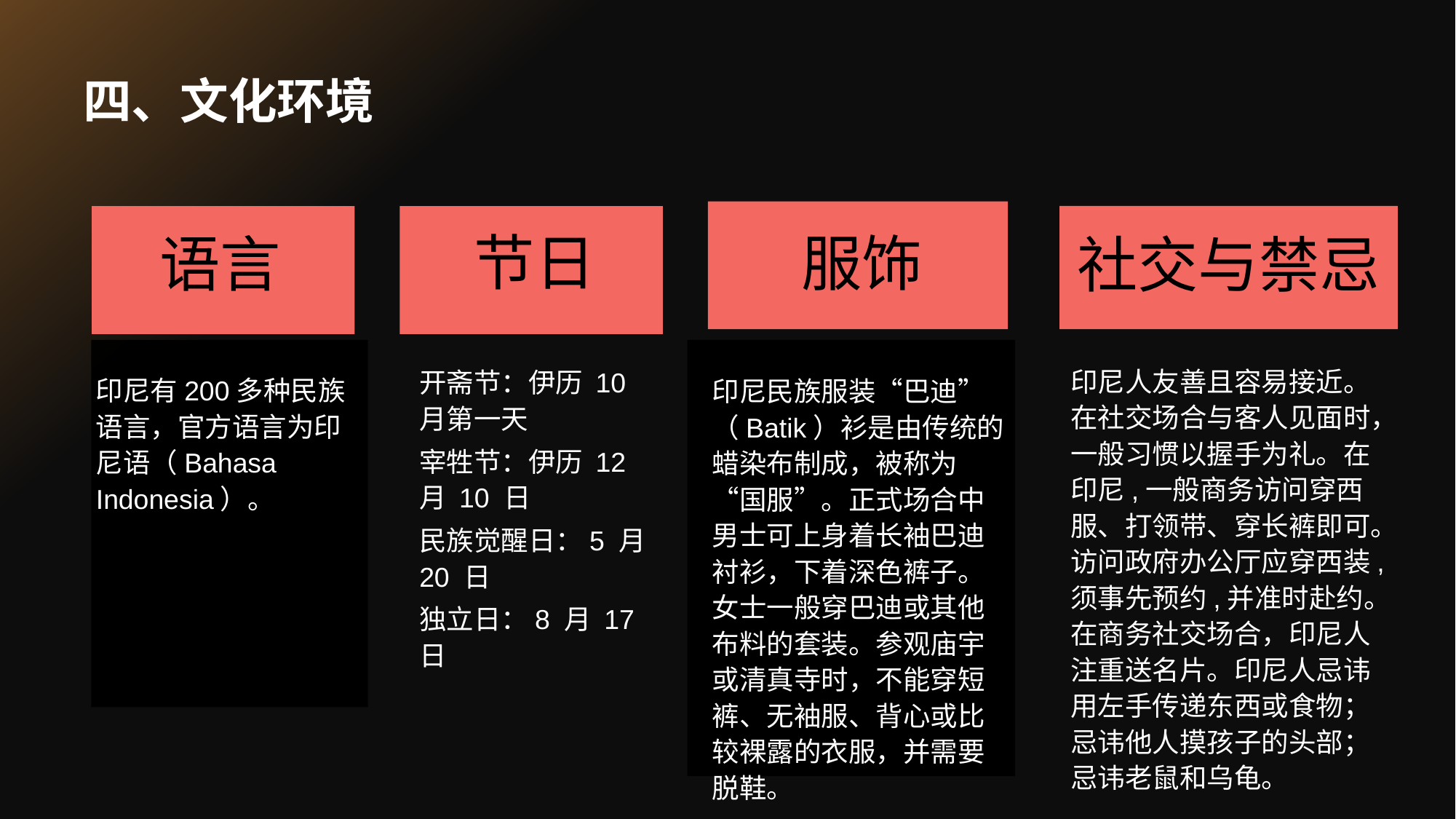

# 四、文化环境

节日
服饰
语言

社交与禁忌

印尼人友善且容易接近。在社交场合与客人见面时，一般习惯以握手为礼。在印尼,一般商务访问穿西服、打领带、穿长裤即可。访问政府办公厅应穿西装,须事先预约,并准时赴约。在商务社交场合，印尼人注重送名片。印尼人忌讳用左手传递东西或食物；忌讳他人摸孩子的头部；忌讳老鼠和乌龟。
开斋节：伊历 10 月第一天
宰牲节：伊历 12 月 10 日
民族觉醒日：5 月 20 日
独立日：8 月 17日
印尼有200多种民族语言，官方语言为印尼语（Bahasa Indonesia）。
印尼民族服装“巴迪”（Batik）衫是由传统的蜡染布制成，被称为“国服”。正式场合中男士可上身着长袖巴迪衬衫，下着深色裤子。女士一般穿巴迪或其他布料的套装。参观庙宇或清真寺时，不能穿短裤、无袖服、背心或比较裸露的衣服，并需要脱鞋。